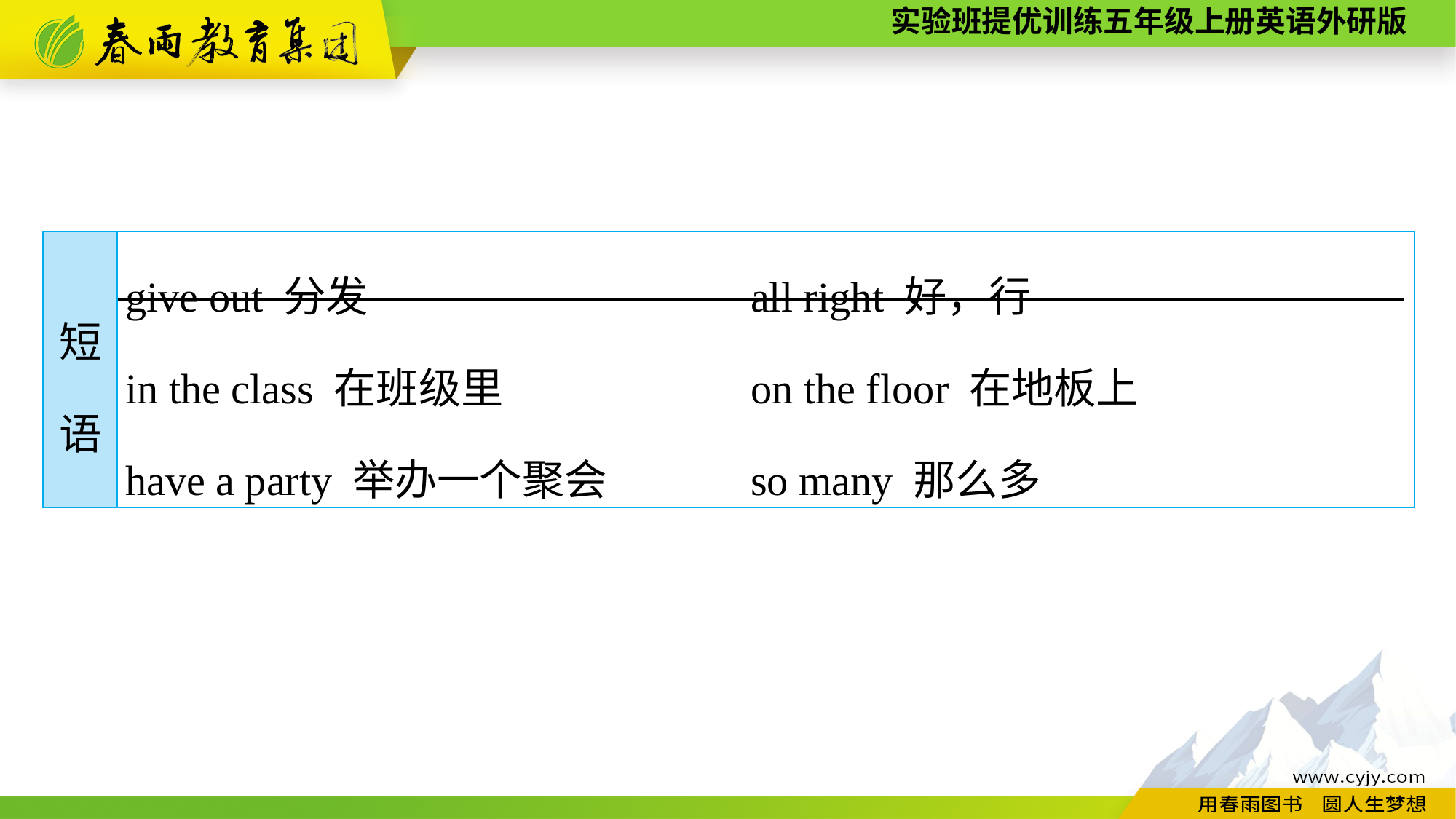

| 短 语 | give out 分发　　　 all right 好，行 in the class 在班级里 on the floor 在地板上 have a party 举办一个聚会 so many 那么多 |
| --- | --- |